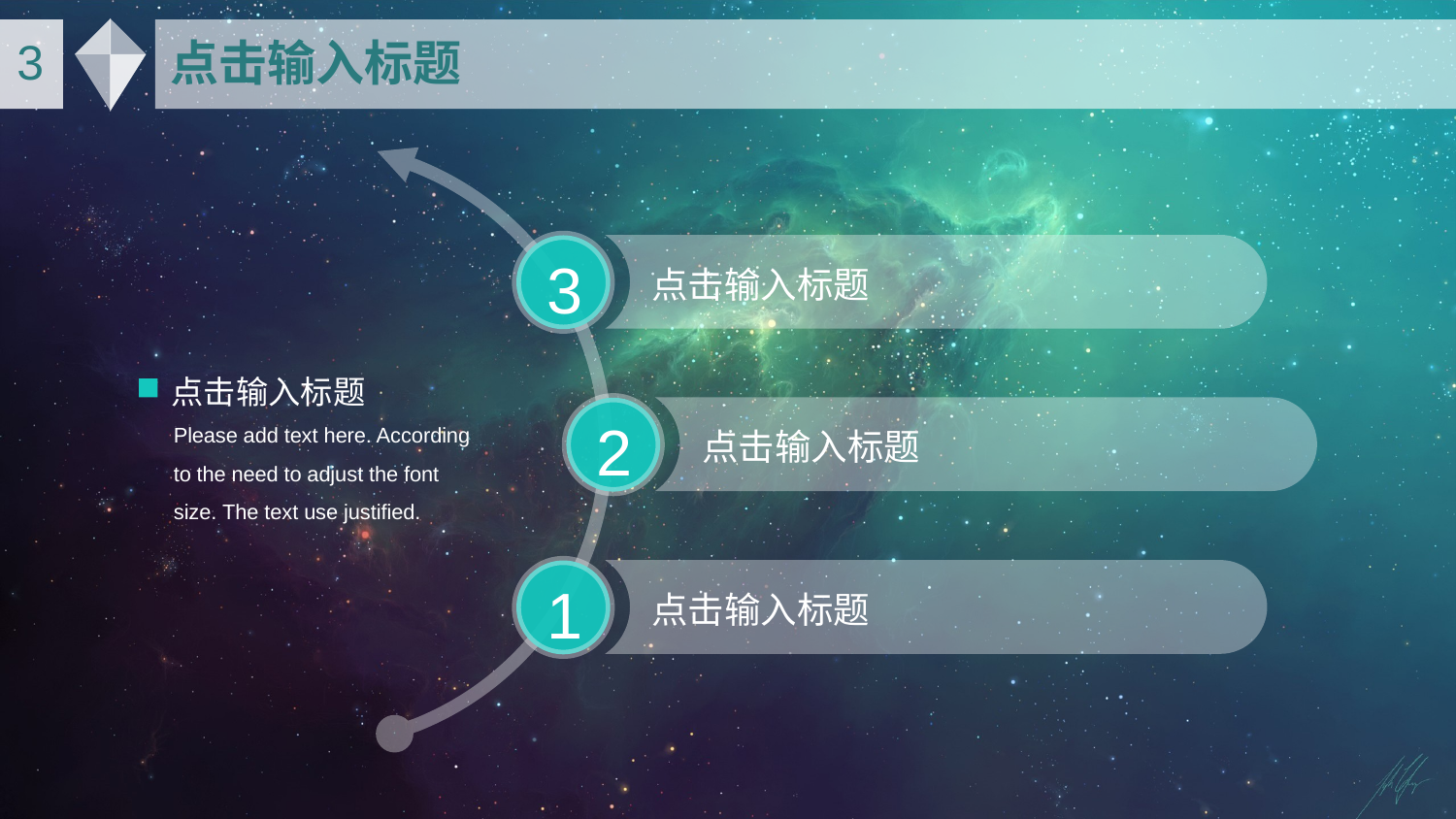

3
点击输入标题

3
点击输入标题

点击输入标题

Please add text here. According to the need to adjust the font size. The text use justified.
2
点击输入标题

1
点击输入标题